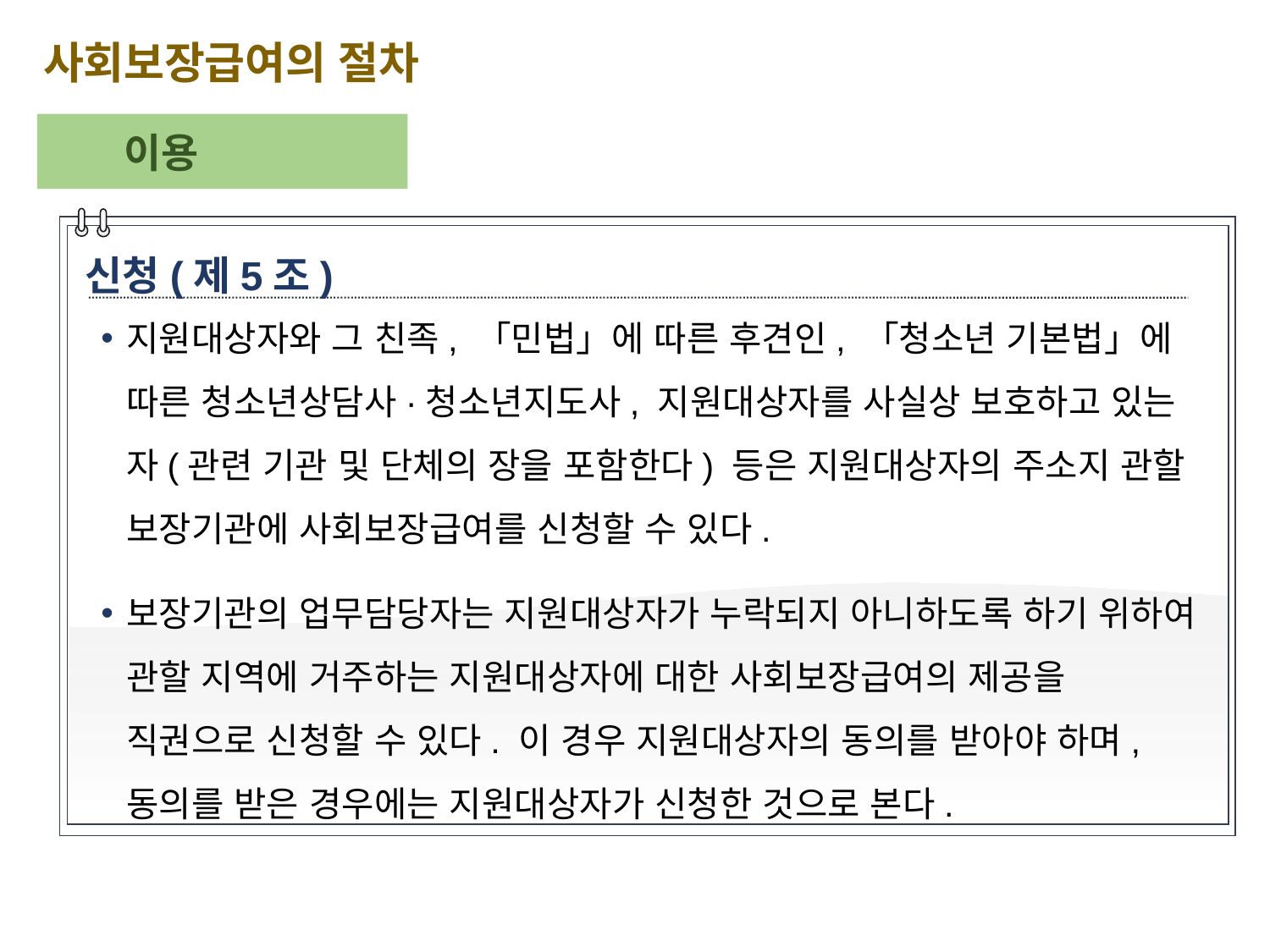

사회보장급여의 절차
이용

신청(제5조)
지원대상자와 그 친족, 「민법」에 따른 후견인, 「청소년 기본법」에 따른 청소년상담사·청소년지도사, 지원대상자를 사실상 보호하고 있는 자(관련 기관 및 단체의 장을 포함한다) 등은 지원대상자의 주소지 관할 보장기관에 사회보장급여를 신청할 수 있다.
보장기관의 업무담당자는 지원대상자가 누락되지 아니하도록 하기 위하여 관할 지역에 거주하는 지원대상자에 대한 사회보장급여의 제공을 직권으로 신청할 수 있다. 이 경우 지원대상자의 동의를 받아야 하며, 동의를 받은 경우에는 지원대상자가 신청한 것으로 본다.